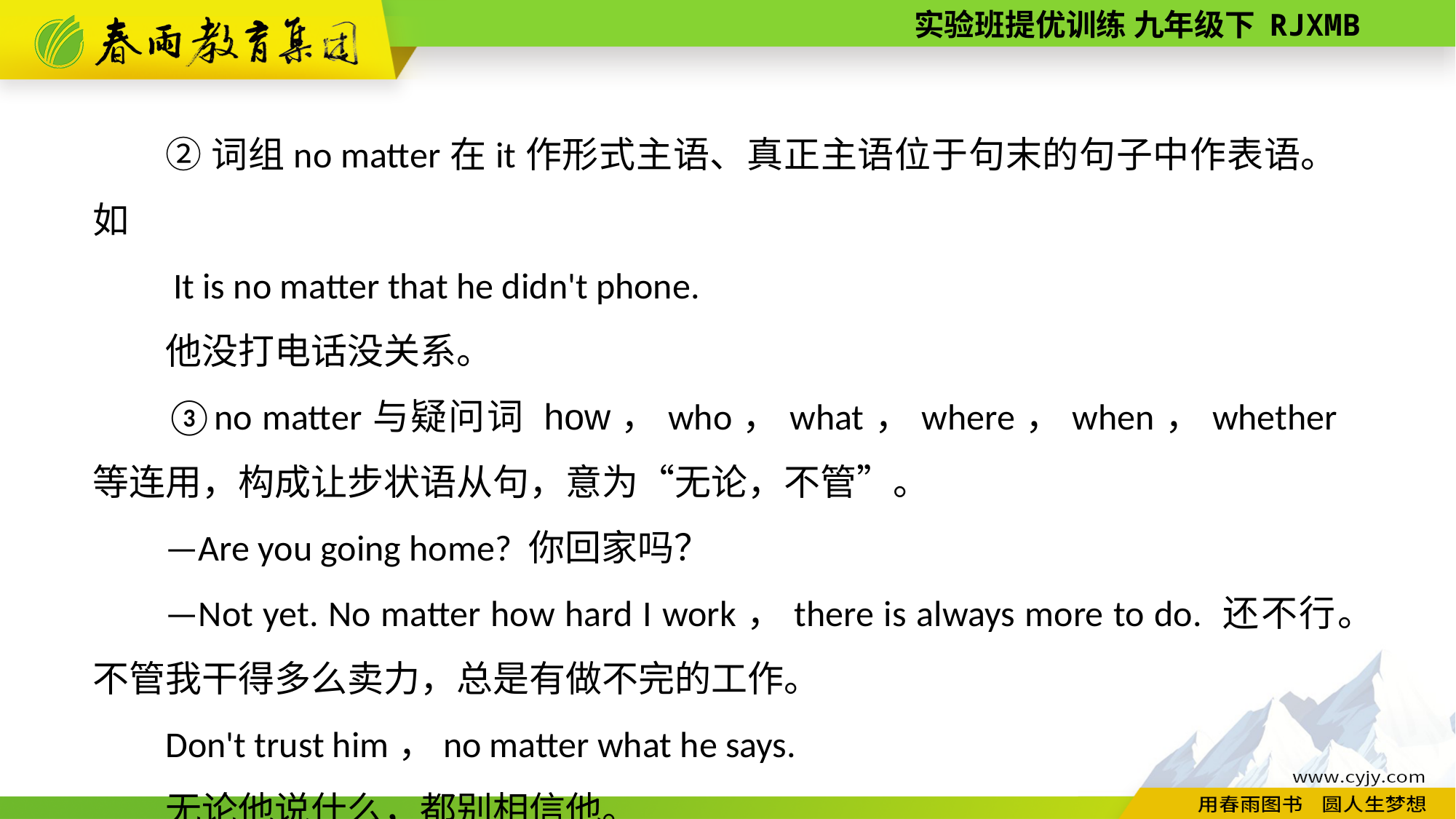

②词组no matter在it作形式主语、真正主语位于句末的句子中作表语。如
 It is no matter that he didn't phone.
他没打电话没关系。
③no matter与疑问词 how，who，what，where，when，whether 等连用，构成让步状语从句，意为“无论，不管”。
—Are you going home? 你回家吗？
—Not yet. No matter how hard I work，there is always more to do. 还不行。不管我干得多么卖力，总是有做不完的工作。
Don't trust him，no matter what he says.
无论他说什么，都别相信他。